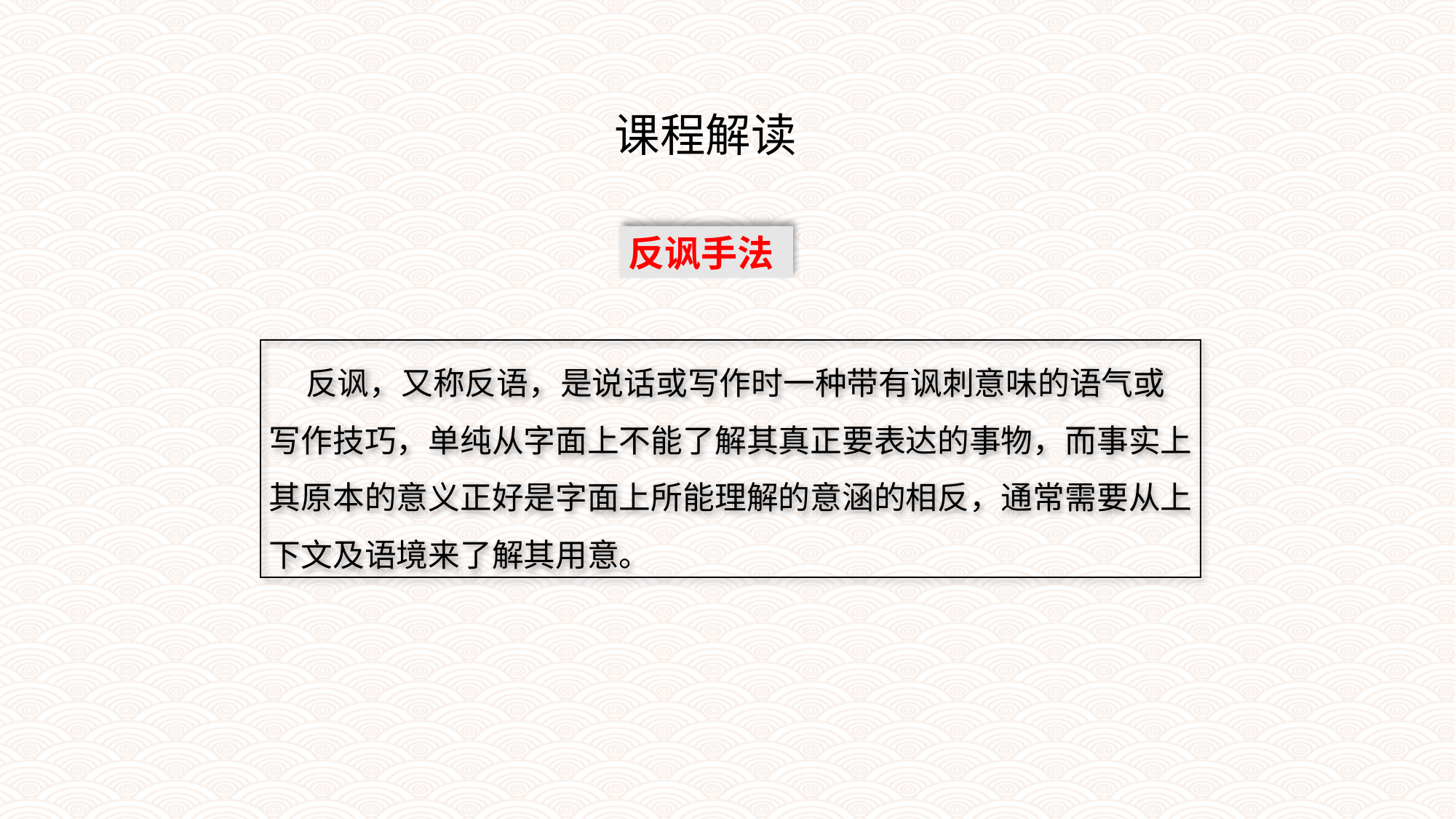

课程解读
反讽手法
    反讽，又称反语，是说话或写作时一种带有讽刺意味的语气或写作技巧，单纯从字面上不能了解其真正要表达的事物，而事实上其原本的意义正好是字面上所能理解的意涵的相反，通常需要从上下文及语境来了解其用意。